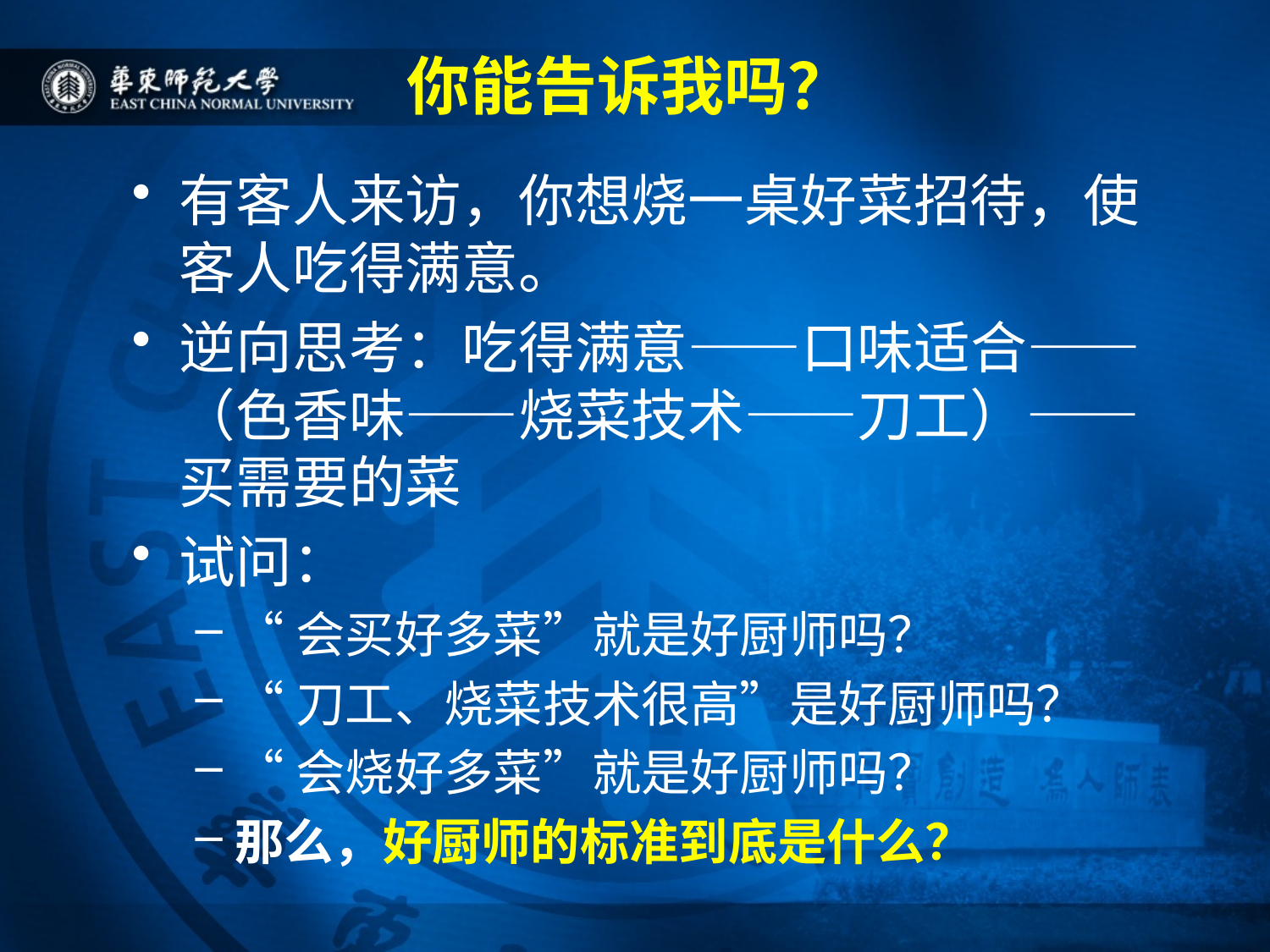

# 你能告诉我吗？
有客人来访，你想烧一桌好菜招待，使客人吃得满意。
逆向思考：吃得满意——口味适合——（色香味——烧菜技术——刀工）——买需要的菜
试问：
“会买好多菜”就是好厨师吗？
“刀工、烧菜技术很高”是好厨师吗？
“会烧好多菜”就是好厨师吗？
那么，好厨师的标准到底是什么？